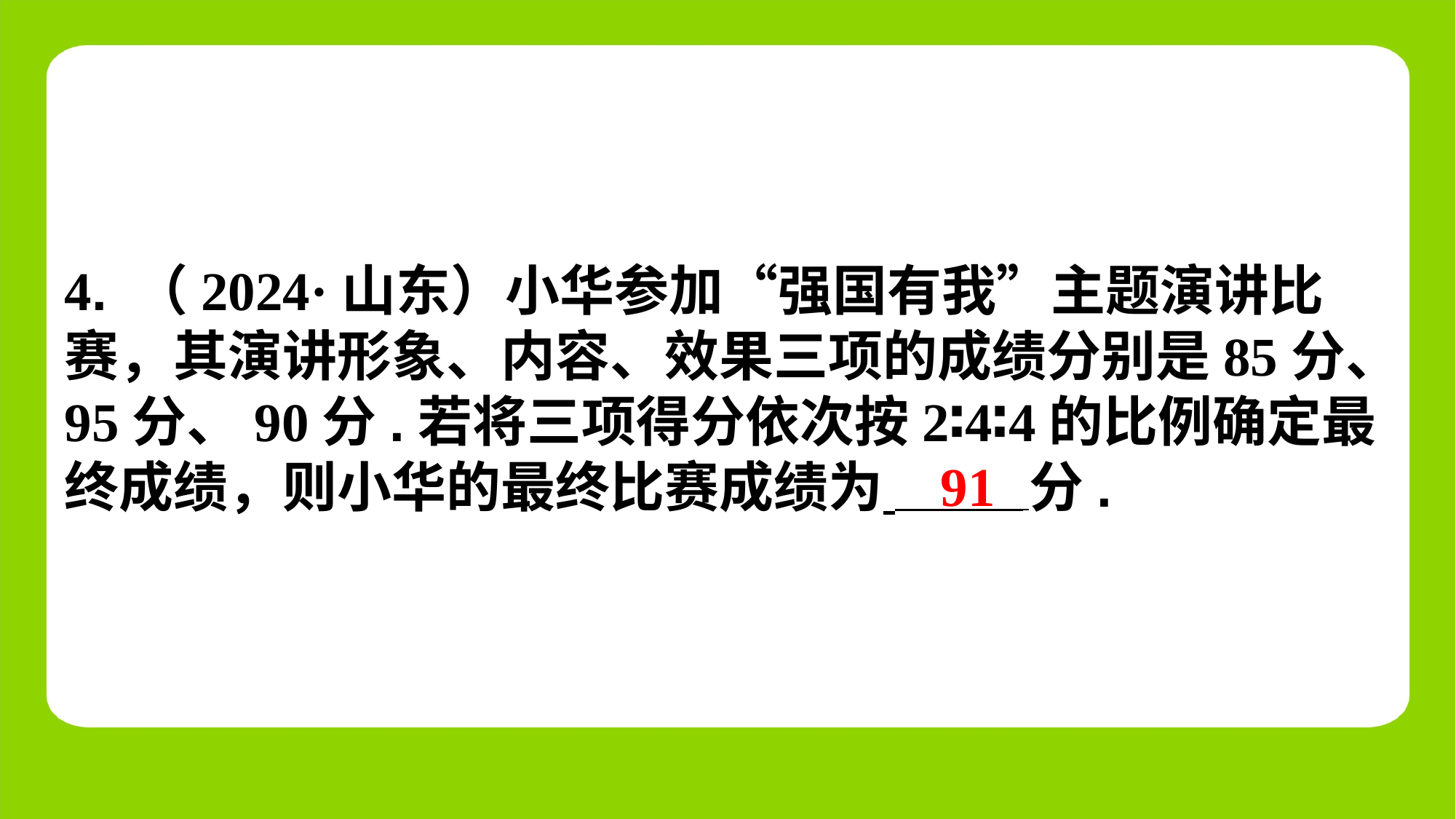

4. （2024·山东）小华参加“强国有我”主题演讲比
赛，其演讲形象、内容、效果三项的成绩分别是85分、
95分、90分.若将三项得分依次按2∶4∶4的比例确定最
终成绩，则小华的最终比赛成绩为                     分.
91